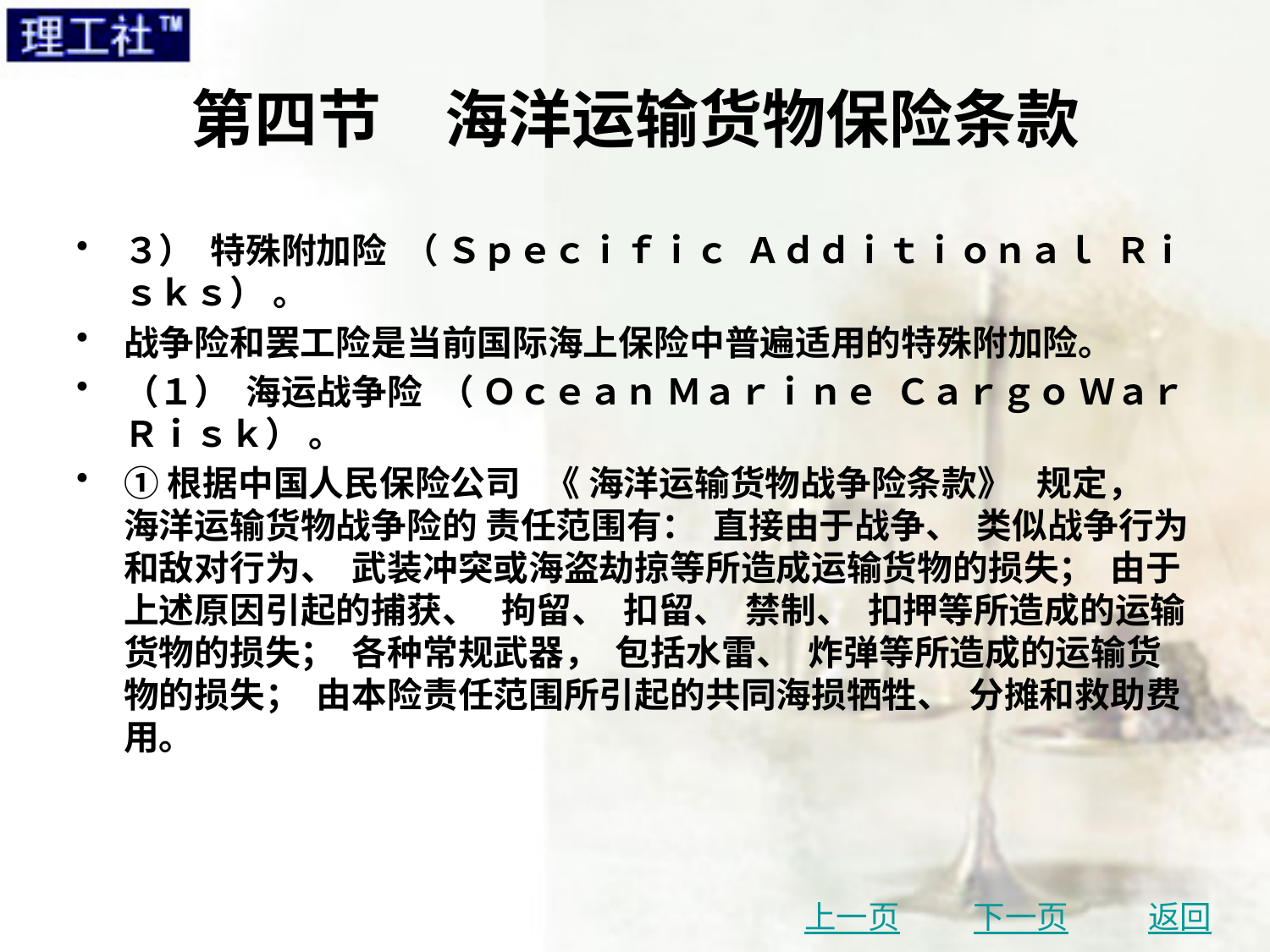

# 第四节　海洋运输货物保险条款
３）  特殊附加险  （ Ｓｐｅｃｉｆｉｃ  Ａｄｄｉｔｉｏｎａｌ  Ｒｉｓｋｓ） 。
战争险和罢工险是当前国际海上保险中普遍适用的特殊附加险。
（１）  海运战争险  （ Ｏｃｅａｎ Ｍａｒｉｎｅ  Ｃａｒｇｏ Ｗａｒ Ｒｉｓｋ） 。
①根据中国人民保险公司   《 海洋运输货物战争险条款》   规定，  海洋运输货物战争险的 责任范围有：  直接由于战争、  类似战争行为和敌对行为、  武装冲突或海盗劫掠等所造成运输货物的损失；  由于上述原因引起的捕获、   拘留、  扣留、  禁制、  扣押等所造成的运输货物的损失；  各种常规武器，  包括水雷、  炸弹等所造成的运输货物的损失；  由本险责任范围所引起的共同海损牺牲、  分摊和救助费用。

上一页
下一页
返回